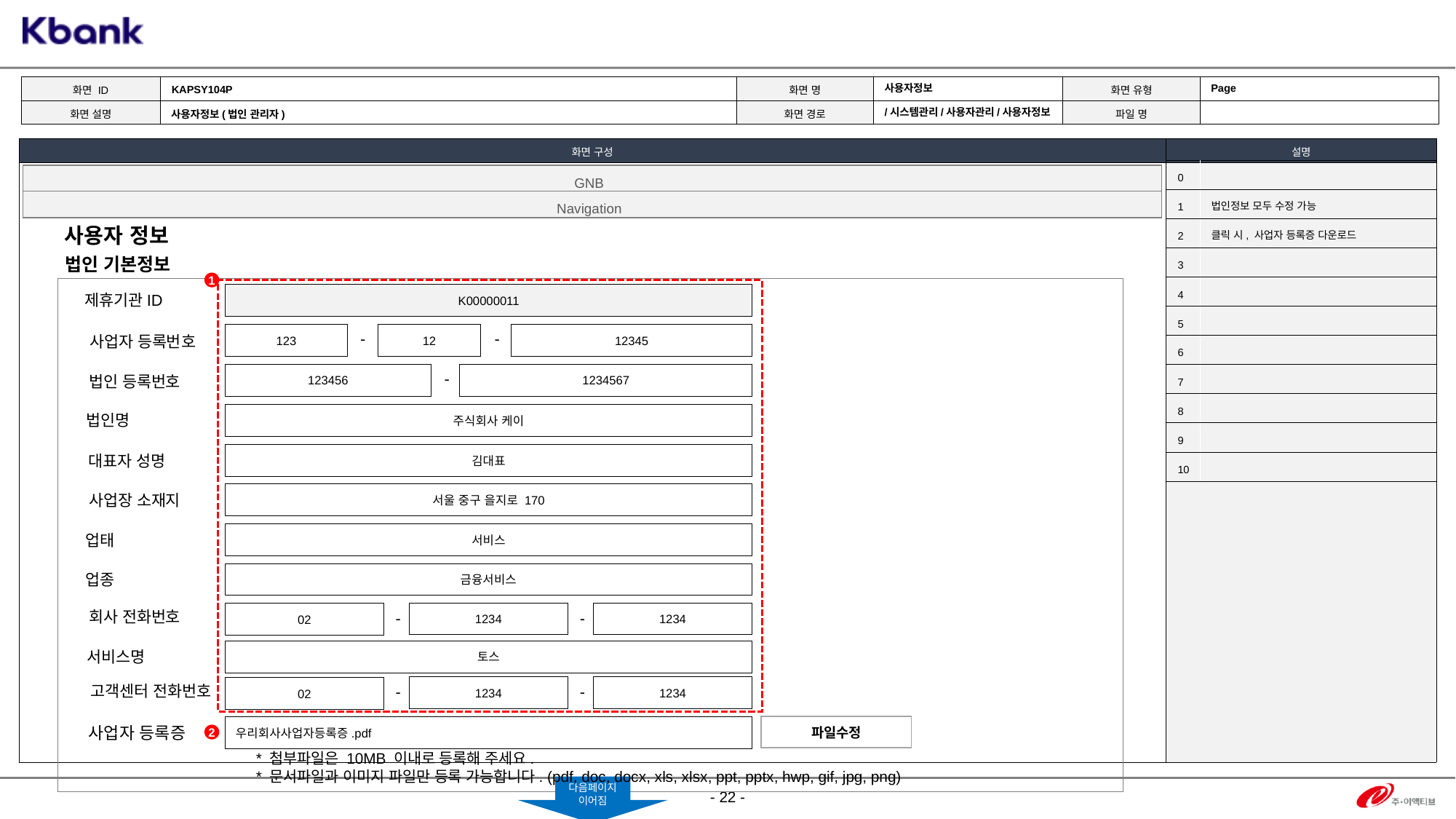

KAPSY104P
Page
사용자정보
/시스템관리/사용자관리/사용자정보

사용자정보(법인 관리자)
| 0 |  |
| --- | --- |
| 1 | 법인정보 모두 수정 가능 |
| 2 | 클릭 시, 사업자 등록증 다운로드 |
| 3 |  |
| 4 |  |
| 5 |  |
| 6 |  |
| 7 |  |
| 8 |  |
| 9 |  |
| 10 |  |
GNB
Navigation
사용자 정보
법인 기본정보
1

K00000011
제휴기관ID
-
-
123
12
12345
사업자 등록번호
-
123456
1234567
법인 등록번호
주식회사 케이
법인명
김대표
대표자 성명
서울 중구 을지로 170
사업장 소재지
서비스
업태
금융서비스
업종
회사 전화번호
-
1234
-
1234
02
토스
서비스명
고객센터 전화번호
-
1234
-
1234
02
파일수정
우리회사사업자등록증.pdf
사업자 등록증
2
* 첨부파일은 10MB 이내로 등록해 주세요.
* 문서파일과 이미지 파일만 등록 가능합니다. (pdf, doc, docx, xls, xlsx, ppt, pptx, hwp, gif, jpg, png)
다음페이지
이어짐